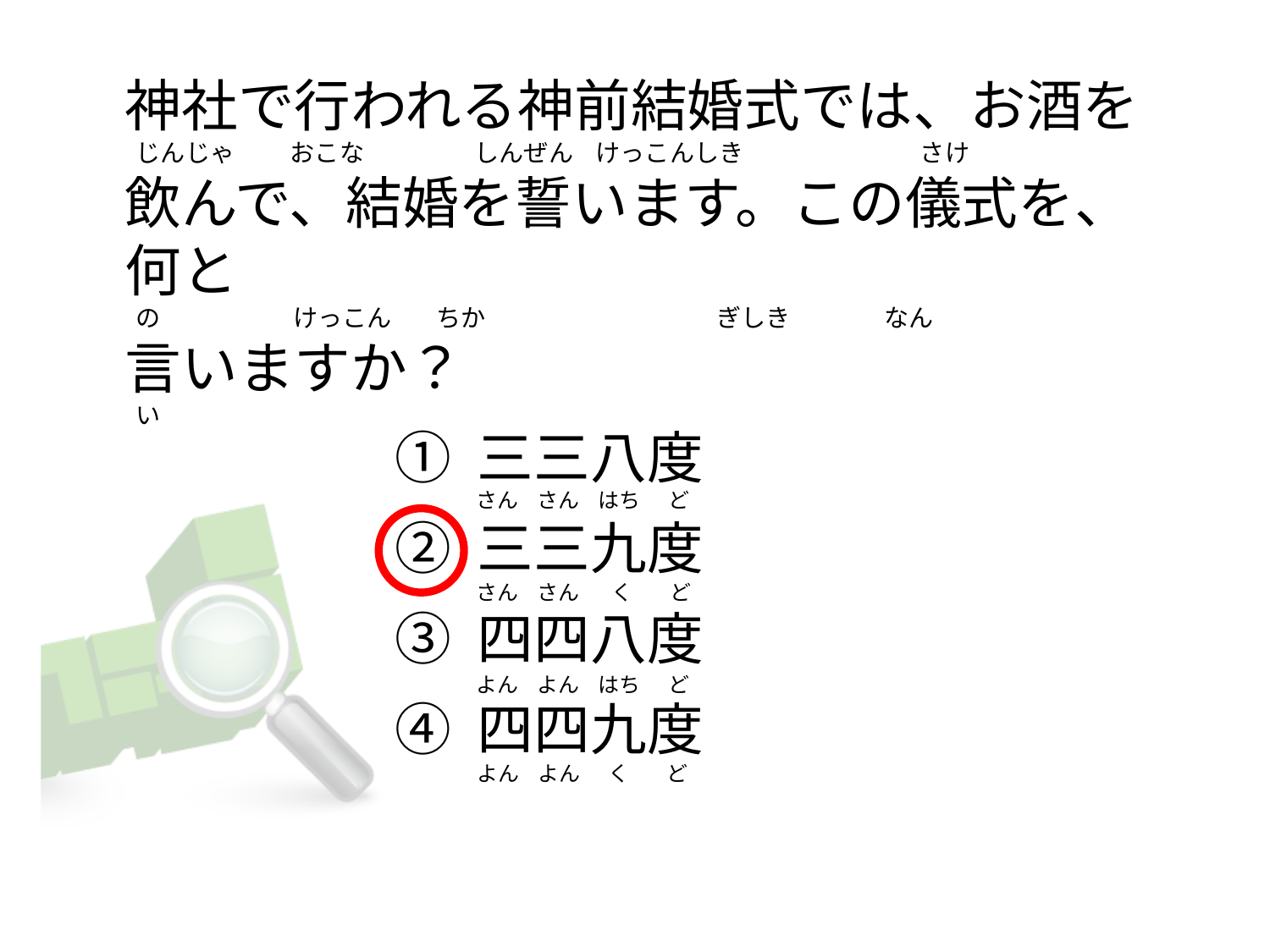

# 神社で行われる神前結婚式では、お酒を   じんじゃ          おこな                    しんぜん    けっこんしき                                さけ 飲んで、結婚を誓います。この儀式を、何と   の                        けっこん        ちか                                          ぎしき                 なん 言いますか？   い
① 三三八度
② 三三九度
③ 四四八度
④ 四四九度
さん    さん    はち      ど

さん    さん       く        ど
よん    よん    はち      ど
よん    よん      く        ど